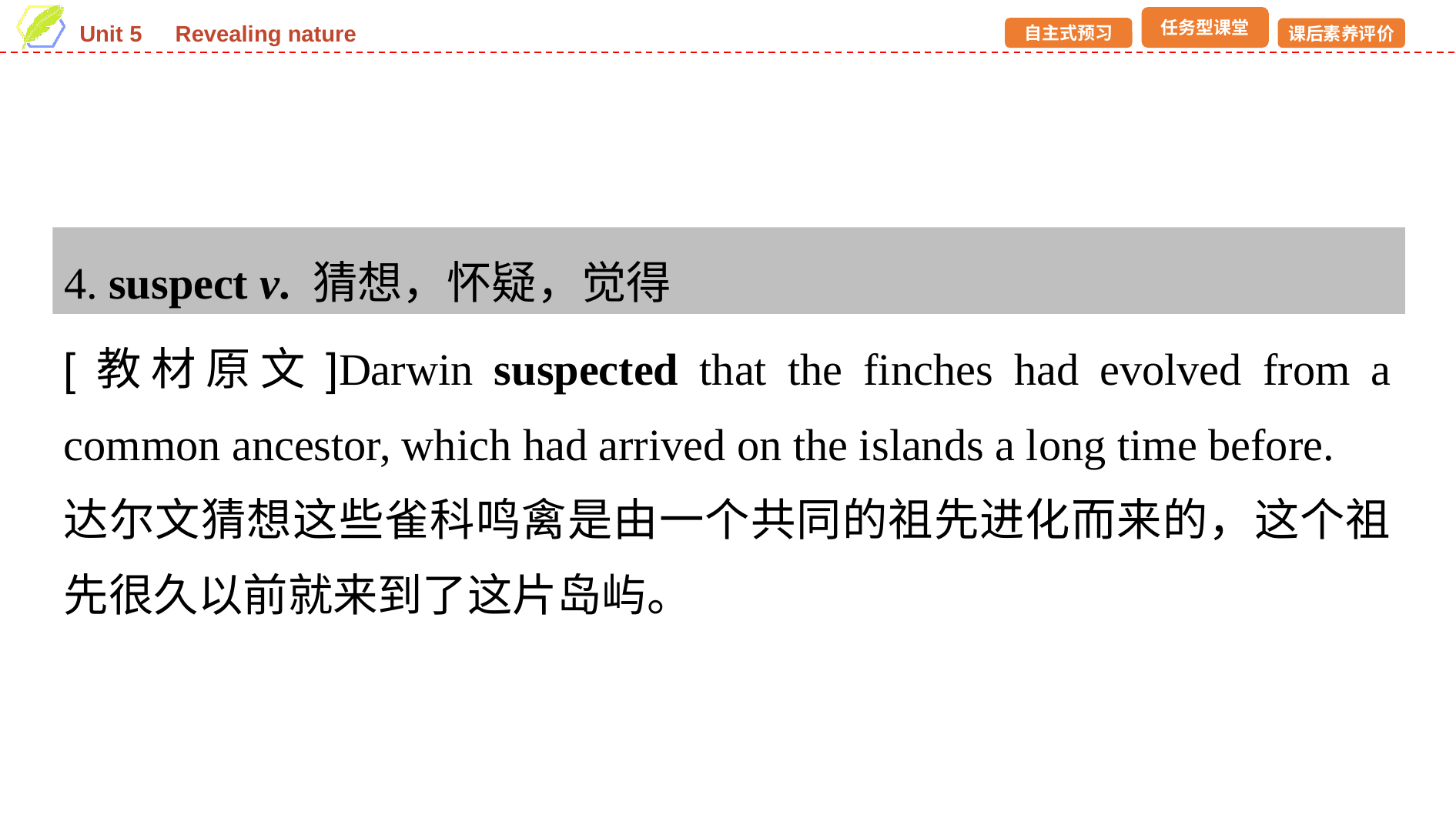

4. suspect v. 猜想，怀疑，觉得
[教材原文]Darwin suspected that the finches had evolved from a common ancestor, which had arrived on the islands a long time before.
达尔文猜想这些雀科鸣禽是由一个共同的祖先进化而来的，这个祖先很久以前就来到了这片岛屿。